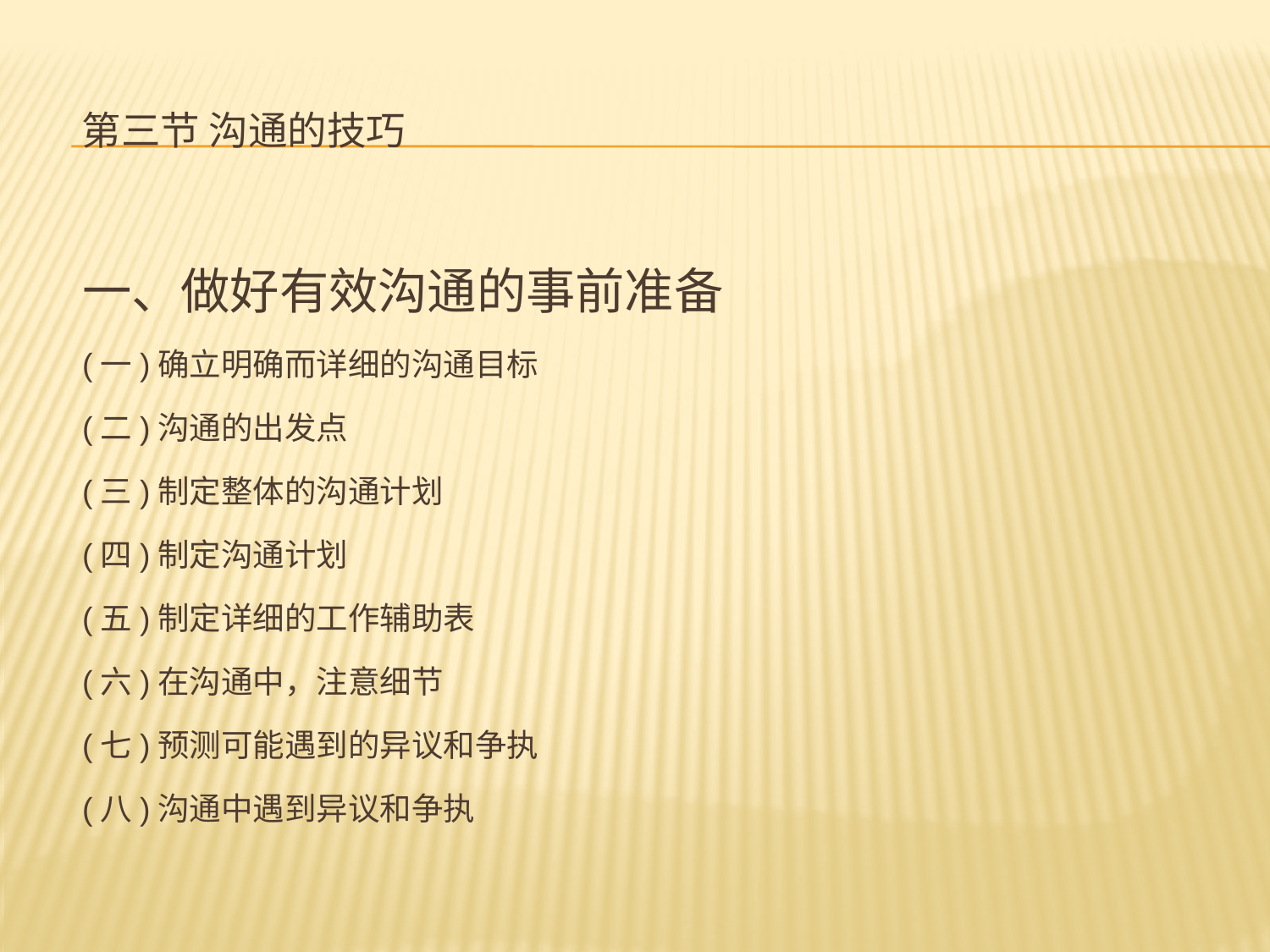

# 第三节 沟通的技巧
一、做好有效沟通的事前准备
(一)确立明确而详细的沟通目标
(二)沟通的出发点
(三)制定整体的沟通计划
(四)制定沟通计划
(五)制定详细的工作辅助表
(六)在沟通中，注意细节
(七)预测可能遇到的异议和争执
(八)沟通中遇到异议和争执